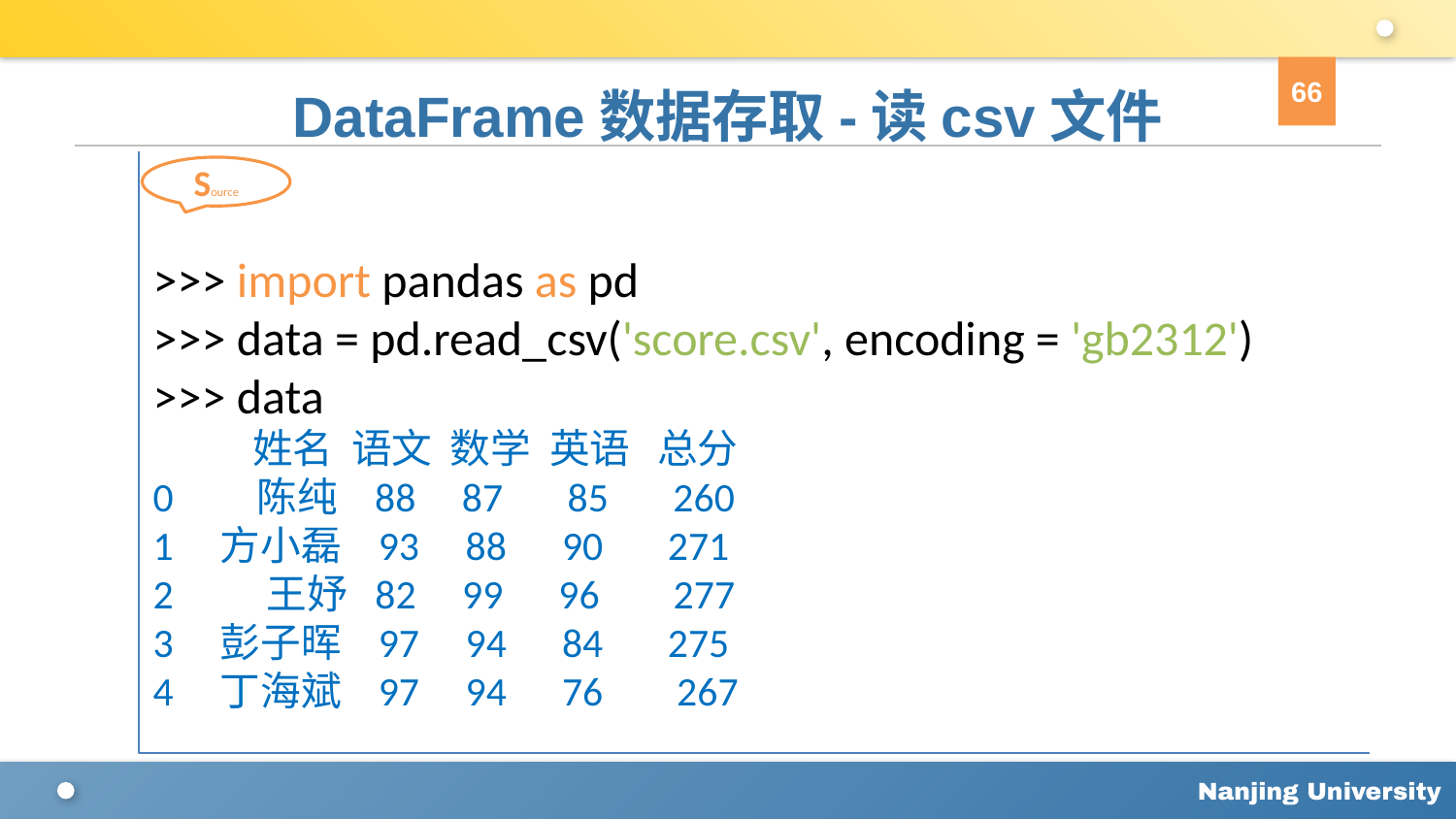

66
# DataFrame数据存取-读csv文件

>>> import pandas as pd
>>> data = pd.read_csv('score.csv', encoding = 'gb2312')
>>> data
          姓名  语文  数学  英语   总分
0        陈纯   88     87       85       260
1    方小磊   93     88      90       271
2         王妤  82     99      96        277
3    彭子晖   97     94      84       275
4    丁海斌   97     94      76        267
Source